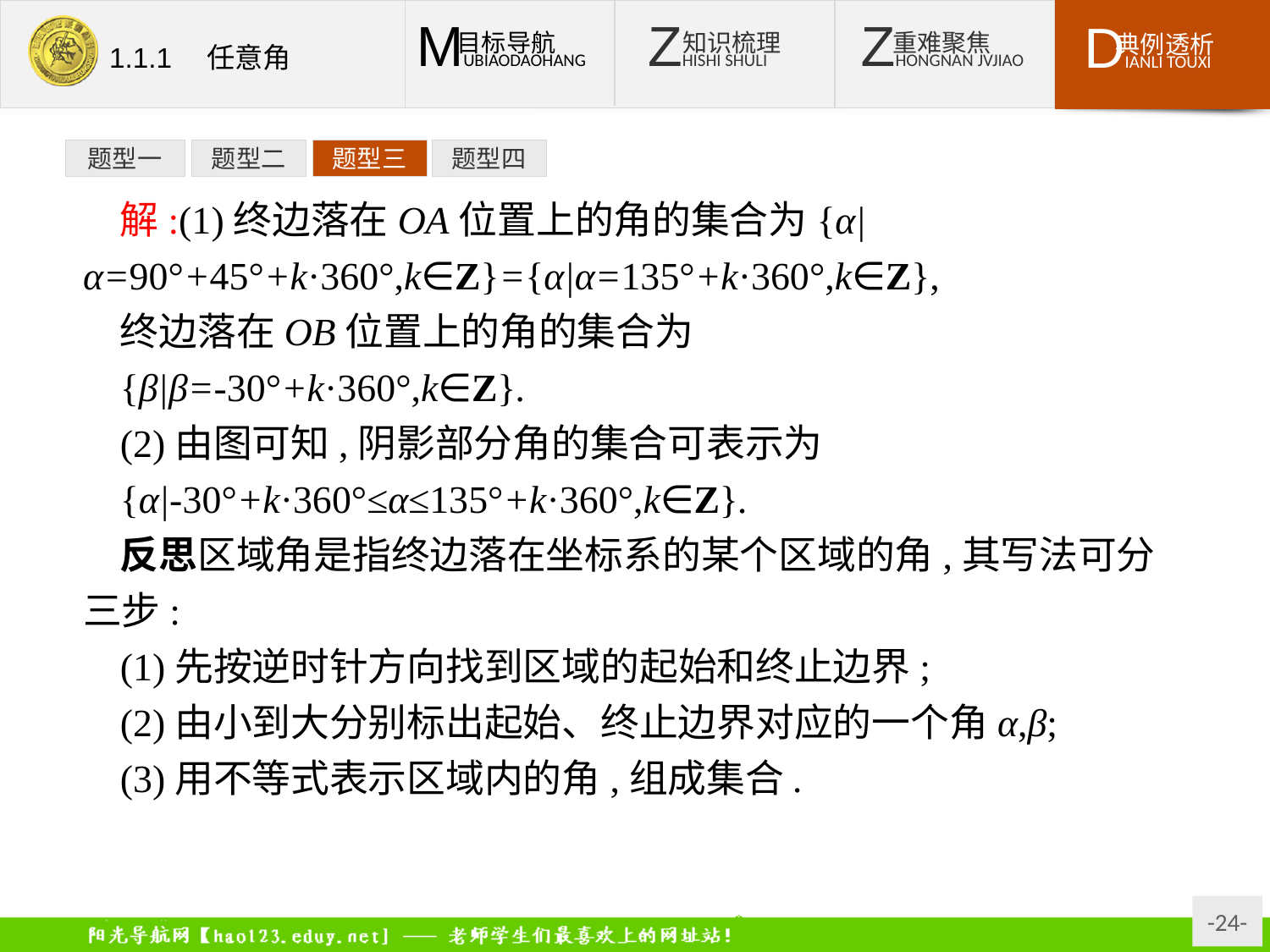

题型一
题型二
题型三
题型四
解:(1)终边落在OA位置上的角的集合为{α|α=90°+45°+k·360°,k∈Z}={α|α=135°+k·360°,k∈Z},
终边落在OB位置上的角的集合为
{β|β=-30°+k·360°,k∈Z}.
(2)由图可知,阴影部分角的集合可表示为
{α|-30°+k·360°≤α≤135°+k·360°,k∈Z}.
反思区域角是指终边落在坐标系的某个区域的角,其写法可分三步:
(1)先按逆时针方向找到区域的起始和终止边界;
(2)由小到大分别标出起始、终止边界对应的一个角α,β;
(3)用不等式表示区域内的角,组成集合.